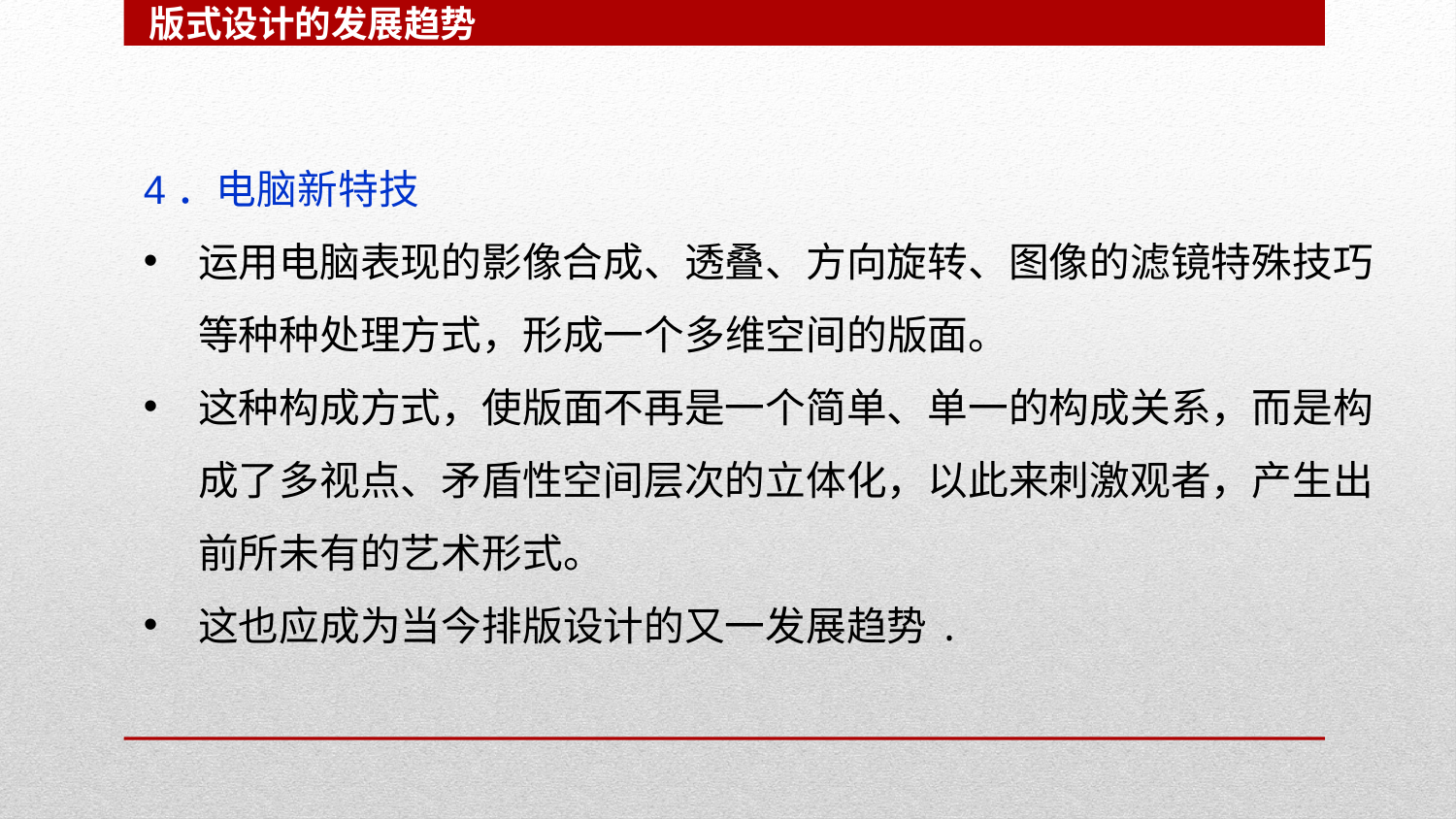

版式设计的发展趋势

4．电脑新特技
运用电脑表现的影像合成、透叠、方向旋转、图像的滤镜特殊技巧等种种处理方式，形成一个多维空间的版面。
这种构成方式，使版面不再是一个简单、单一的构成关系，而是构成了多视点、矛盾性空间层次的立体化，以此来刺激观者，产生出前所未有的艺术形式。
这也应成为当今排版设计的又一发展趋势.